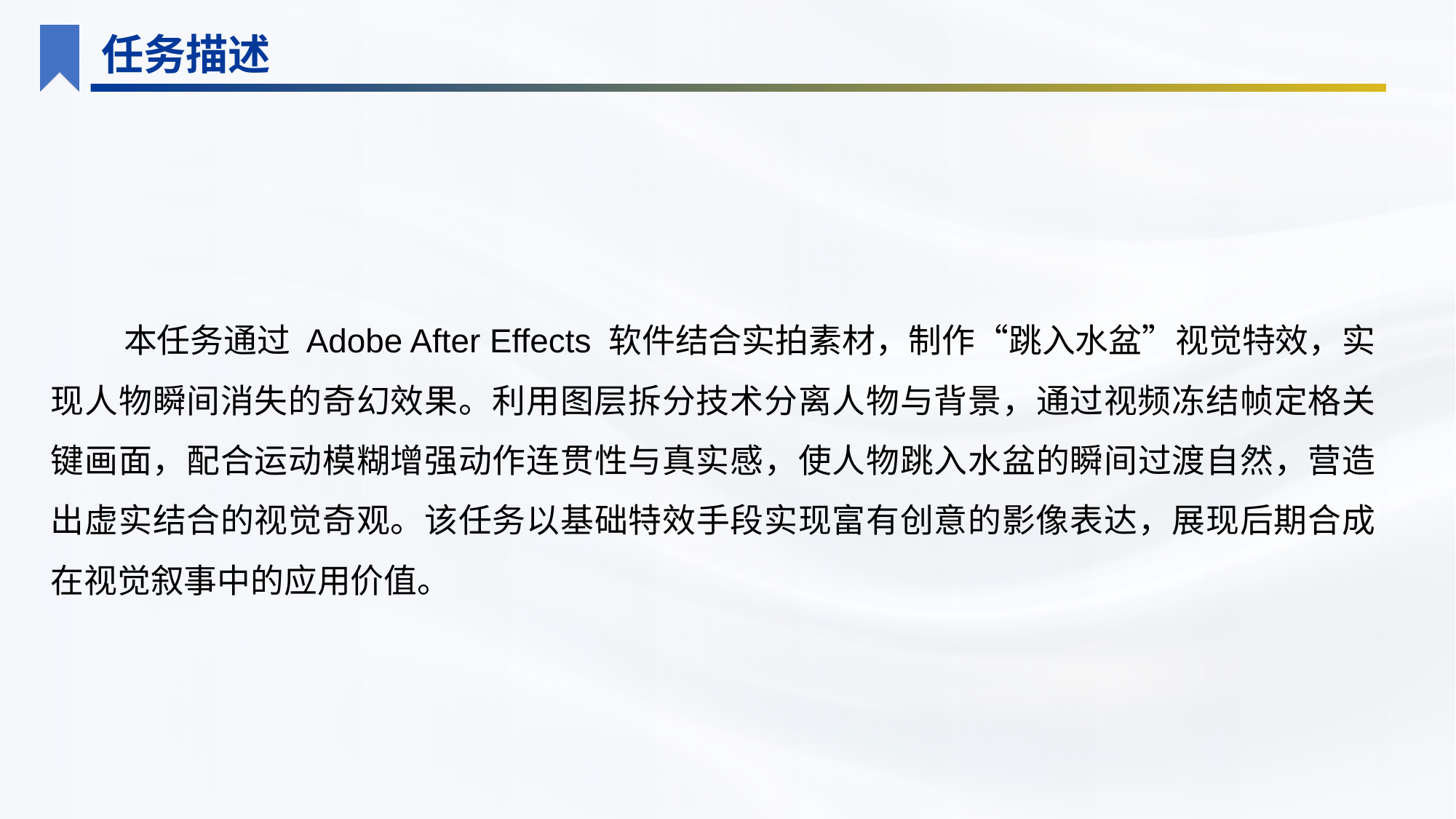

任务描述
本任务通过 Adobe After Effects 软件结合实拍素材，制作“跳入水盆”视觉特效，实现人物瞬间消失的奇幻效果。利用图层拆分技术分离人物与背景，通过视频冻结帧定格关键画面，配合运动模糊增强动作连贯性与真实感，使人物跳入水盆的瞬间过渡自然，营造出虚实结合的视觉奇观。该任务以基础特效手段实现富有创意的影像表达，展现后期合成在视觉叙事中的应用价值。